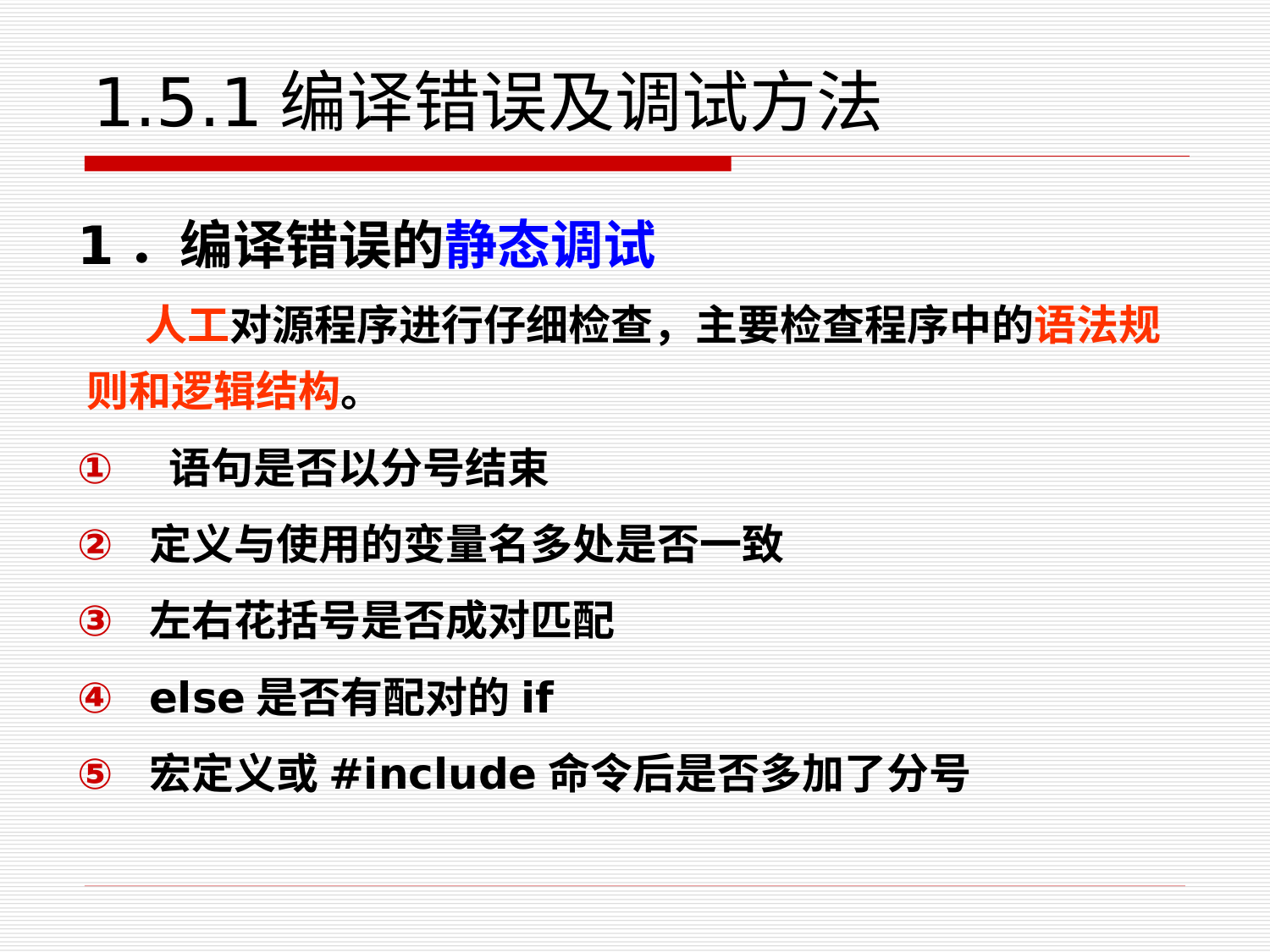

# 1.5.1编译错误及调试方法
1．编译错误的静态调试
      人工对源程序进行仔细检查，主要检查程序中的语法规则和逻辑结构。
 语句是否以分号结束
定义与使用的变量名多处是否一致
左右花括号是否成对匹配
else是否有配对的if
宏定义或#include命令后是否多加了分号